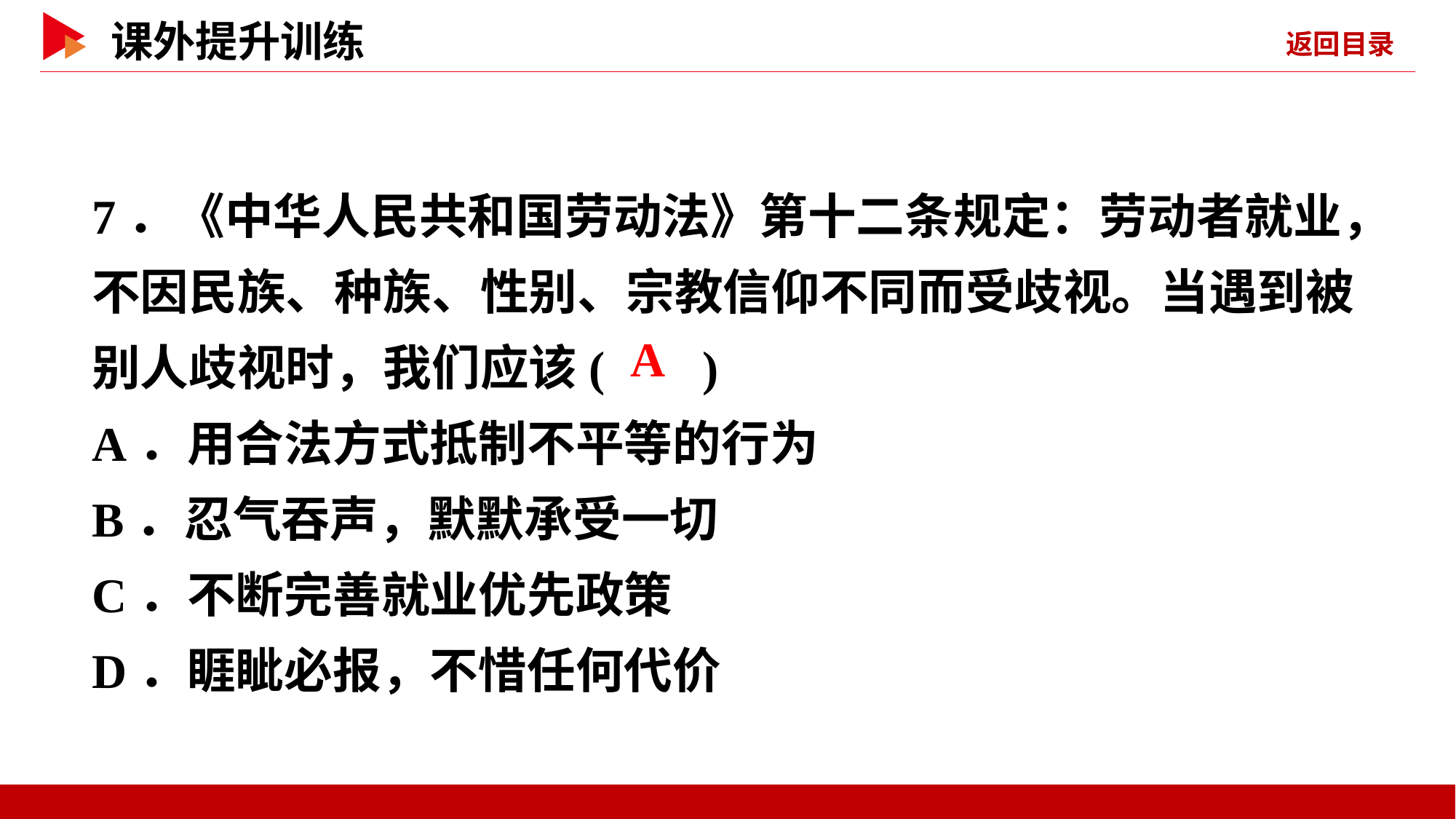

7．《中华人民共和国劳动法》第十二条规定：劳动者就业，不因民族、种族、性别、宗教信仰不同而受歧视。当遇到被别人歧视时，我们应该(        )
A．用合法方式抵制不平等的行为
B．忍气吞声，默默承受一切
C．不断完善就业优先政策
D．睚眦必报，不惜任何代价
   A